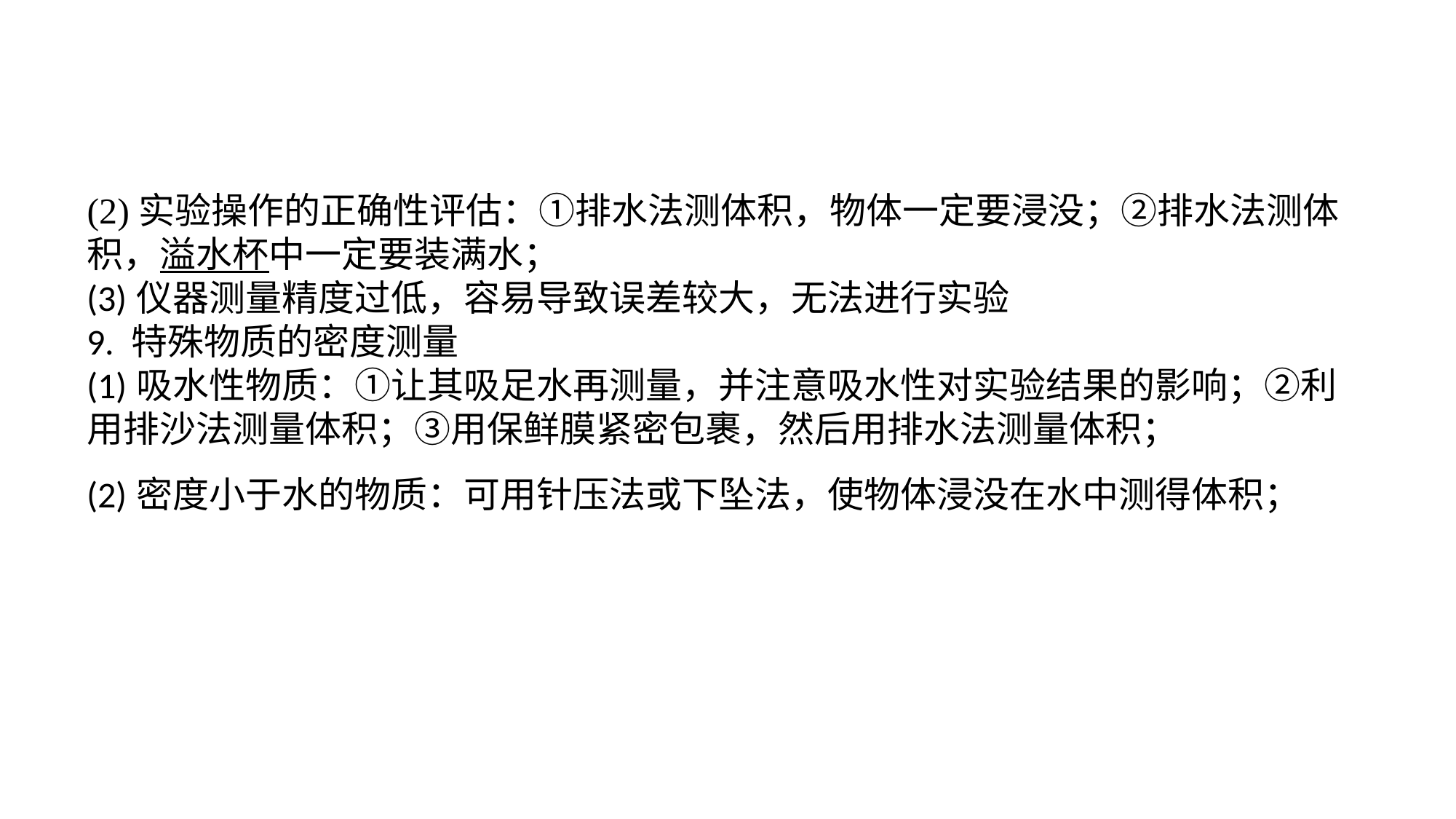

(2)实验操作的正确性评估：①排水法测体积，物体一定要浸没；②排水法测体积，溢水杯中一定要装满水；(3)仪器测量精度过低，容易导致误差较大，无法进行实验9. 特殊物质的密度测量(1)吸水性物质：①让其吸足水再测量，并注意吸水性对实验结果的影响；②利用排沙法测量体积；③用保鲜膜紧密包裹，然后用排水法测量体积；(2)密度小于水的物质：可用针压法或下坠法，使物体浸没在水中测得体积；